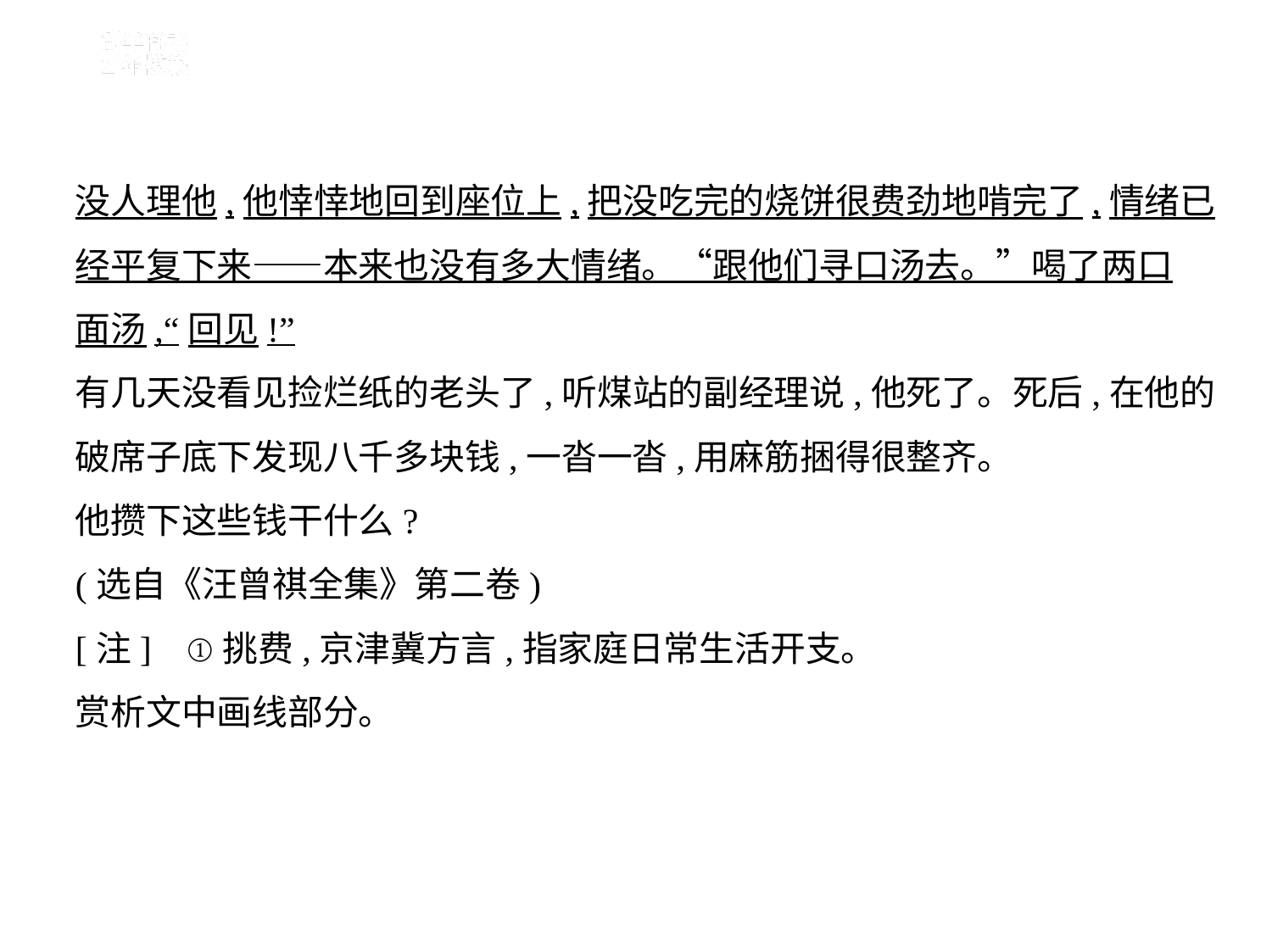

没人理他,他悻悻地回到座位上,把没吃完的烧饼很费劲地啃完了,情绪已
经平复下来——本来也没有多大情绪。“跟他们寻口汤去。”喝了两口
面汤,“回见!”
有几天没看见捡烂纸的老头了,听煤站的副经理说,他死了。死后,在他的
破席子底下发现八千多块钱,一沓一沓,用麻筋捆得很整齐。
他攒下这些钱干什么?
(选自《汪曾祺全集》第二卷)
[注]    ①挑费,京津冀方言,指家庭日常生活开支。
赏析文中画线部分。